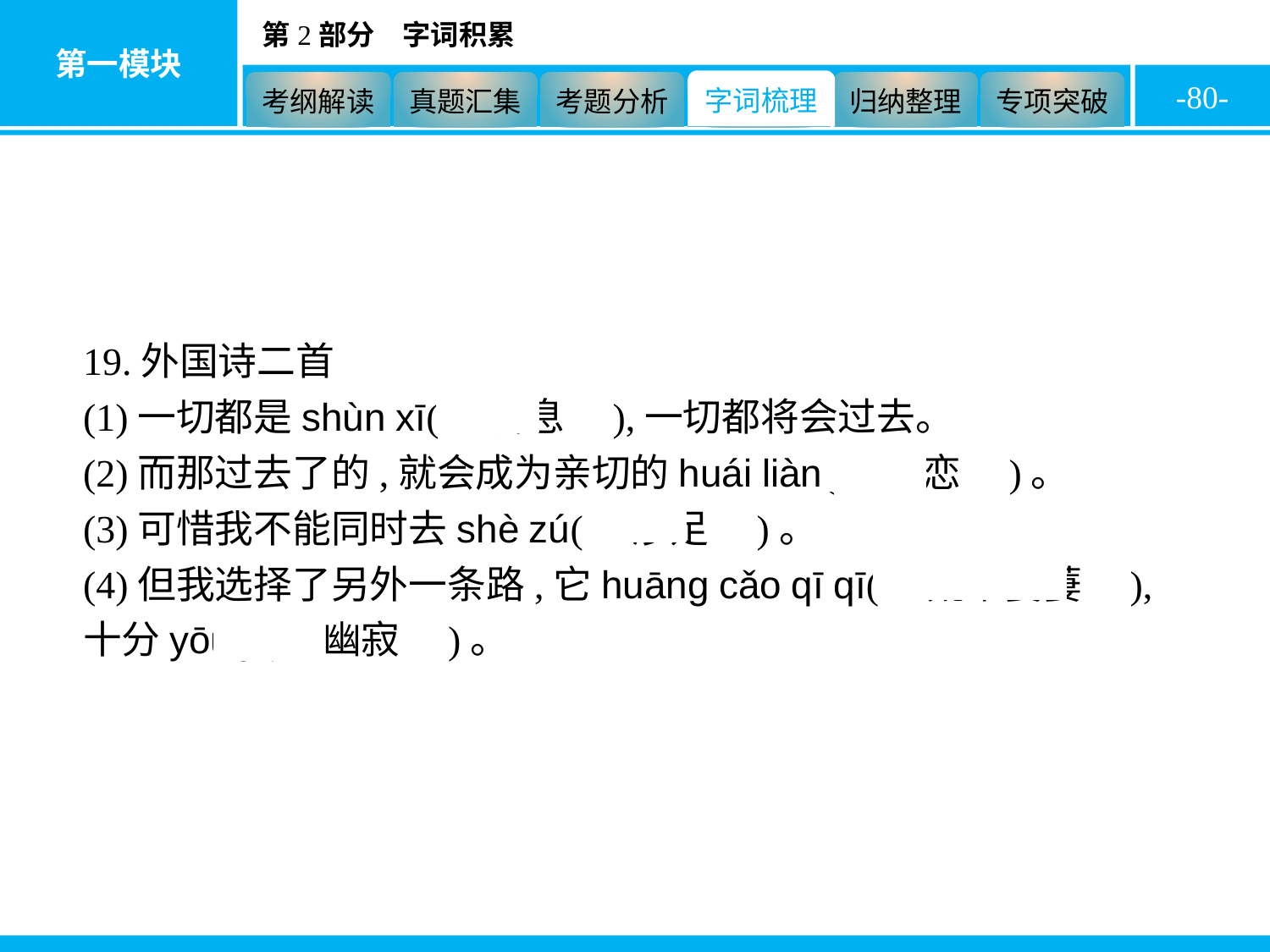

-80-
19.外国诗二首
(1)一切都是shùn xī(　瞬息　),一切都将会过去。
(2)而那过去了的,就会成为亲切的huái liàn(　怀恋　)。
(3)可惜我不能同时去shè zú(　涉足　)。
(4)但我选择了另外一条路,它huāng cǎo qī qī(　荒草萋萋　),十分yōu jì(　幽寂　)。